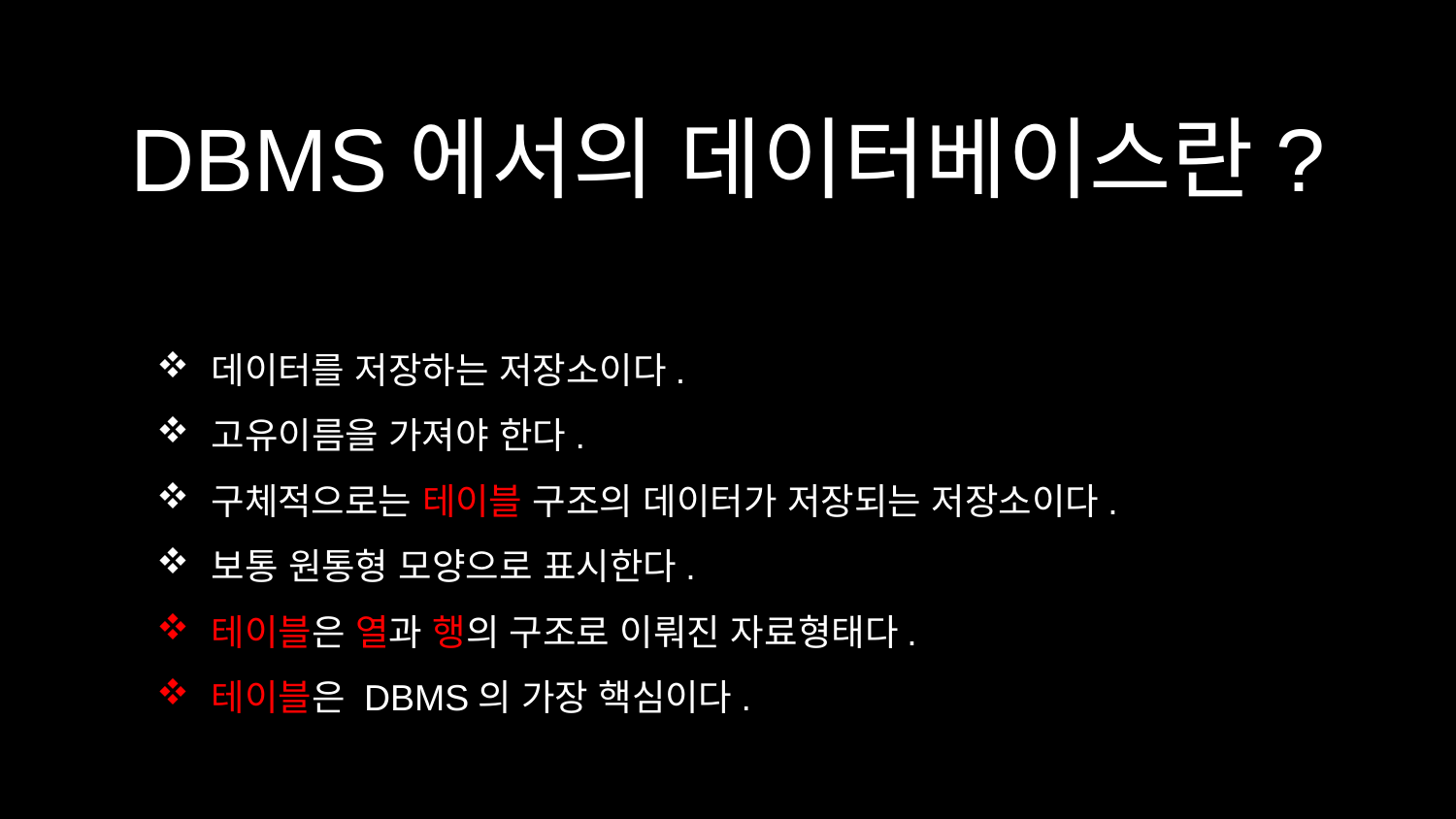

# DBMS에서의 데이터베이스란?
데이터를 저장하는 저장소이다.
고유이름을 가져야 한다.
구체적으로는 테이블 구조의 데이터가 저장되는 저장소이다.
보통 원통형 모양으로 표시한다.
테이블은 열과 행의 구조로 이뤄진 자료형태다.
테이블은 DBMS의 가장 핵심이다.